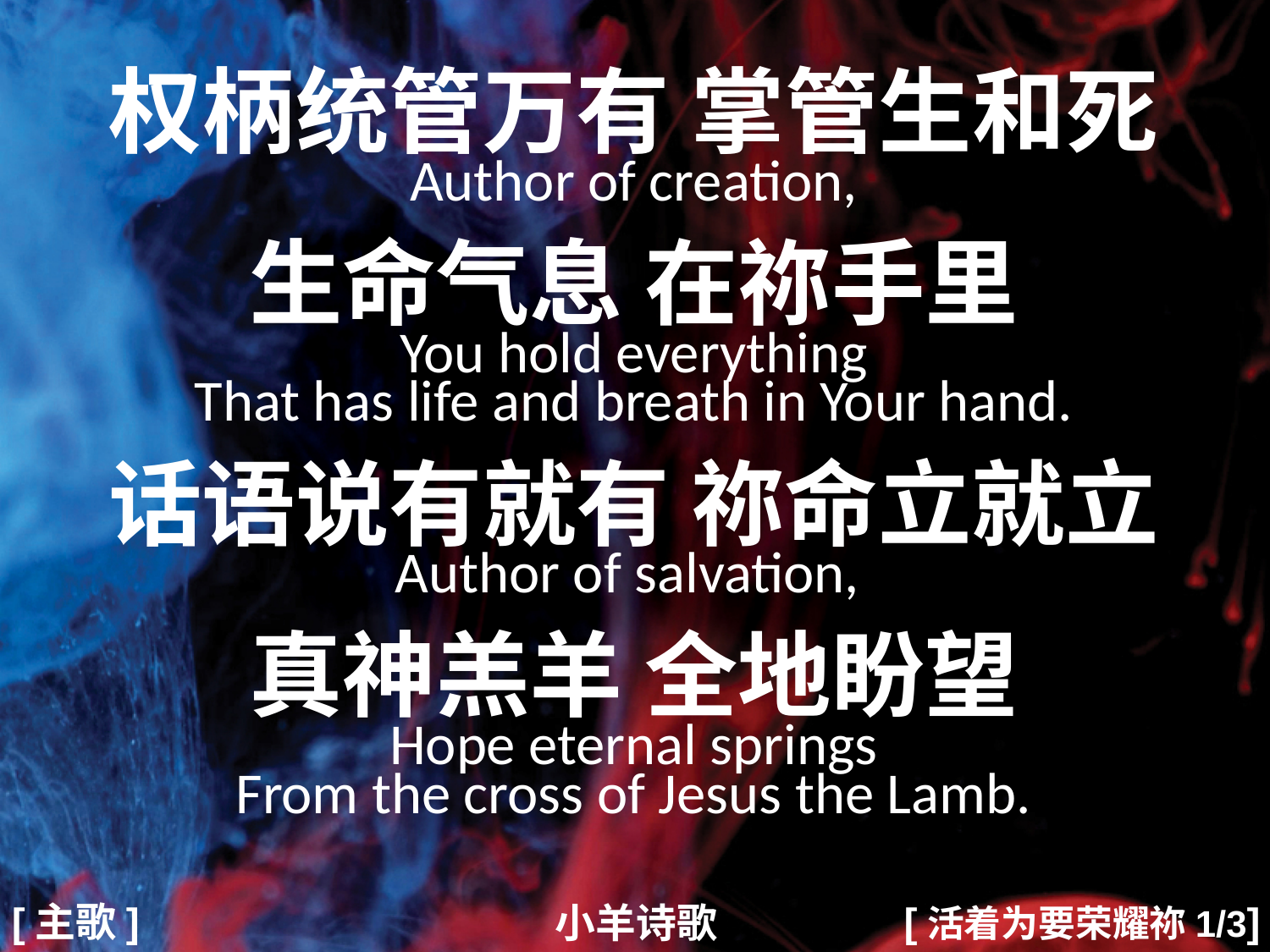

权柄统管万有 掌管生和死
Author of creation,

生命气息 在祢手里
You hold everything
That has life and breath in Your hand.

话语说有就有 祢命立就立
Author of salvation,

真神羔羊 全地盼望
Hope eternal springs
From the cross of Jesus the Lamb.
#

[活着为要荣耀祢1/3]
[主歌]
小羊诗歌